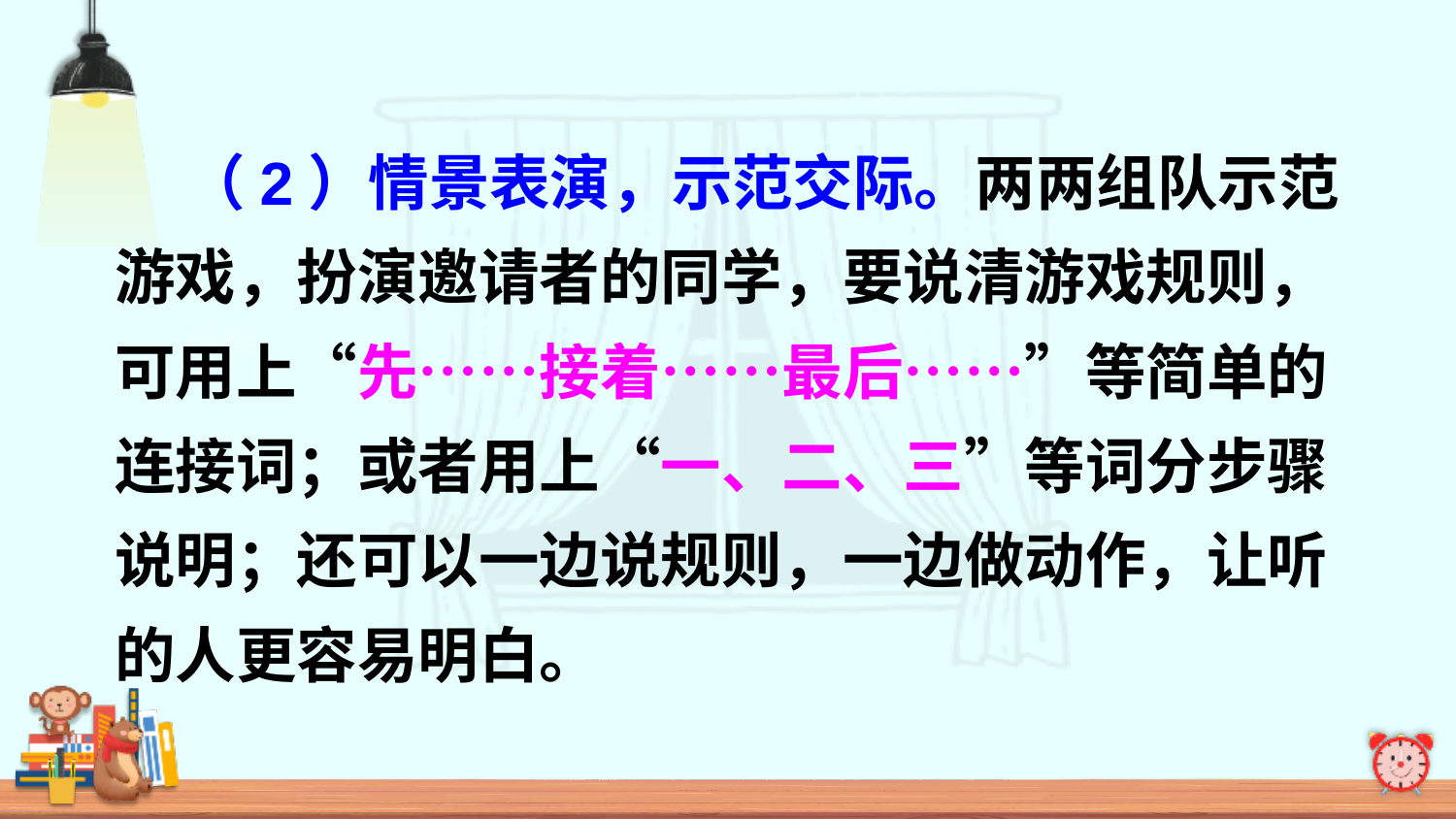

（2）情景表演，示范交际。两两组队示范游戏，扮演邀请者的同学，要说清游戏规则，可用上“先……接着……最后……”等简单的连接词；或者用上“一、二、三”等词分步骤说明；还可以一边说规则，一边做动作，让听的人更容易明白。